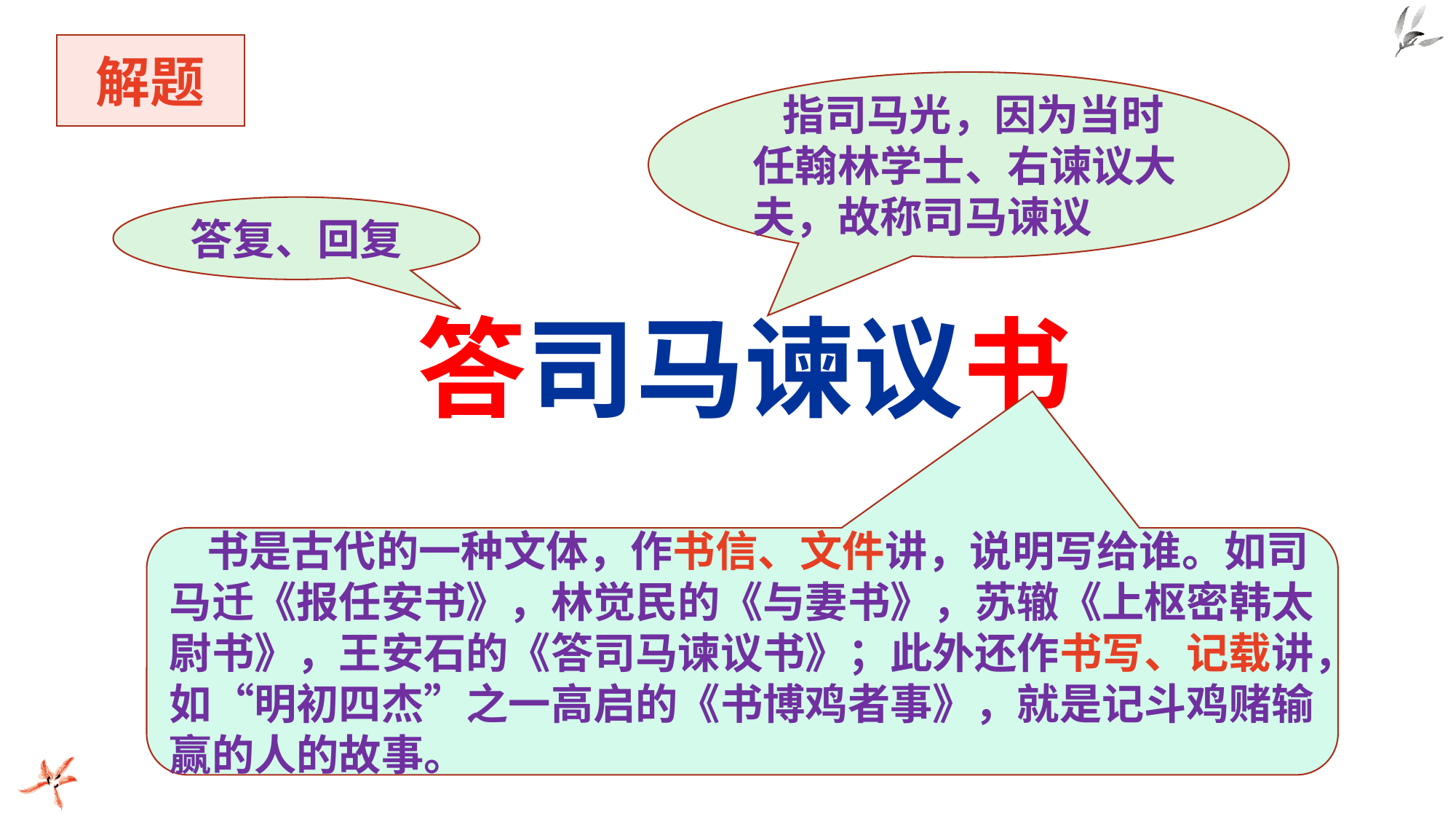

解题
  指司马光，因为当时任翰林学士、右谏议大夫，故称司马谏议
答复、回复
答司马谏议书
     书是古代的一种文体，作书信、文件讲，说明写给谁。如司马迁《报任安书》，林觉民的《与妻书》，苏辙《上枢密韩太尉书》，王安石的《答司马谏议书》；此外还作书写、记载讲，如“明初四杰”之一高启的《书博鸡者事》，就是记斗鸡赌输赢的人的故事。